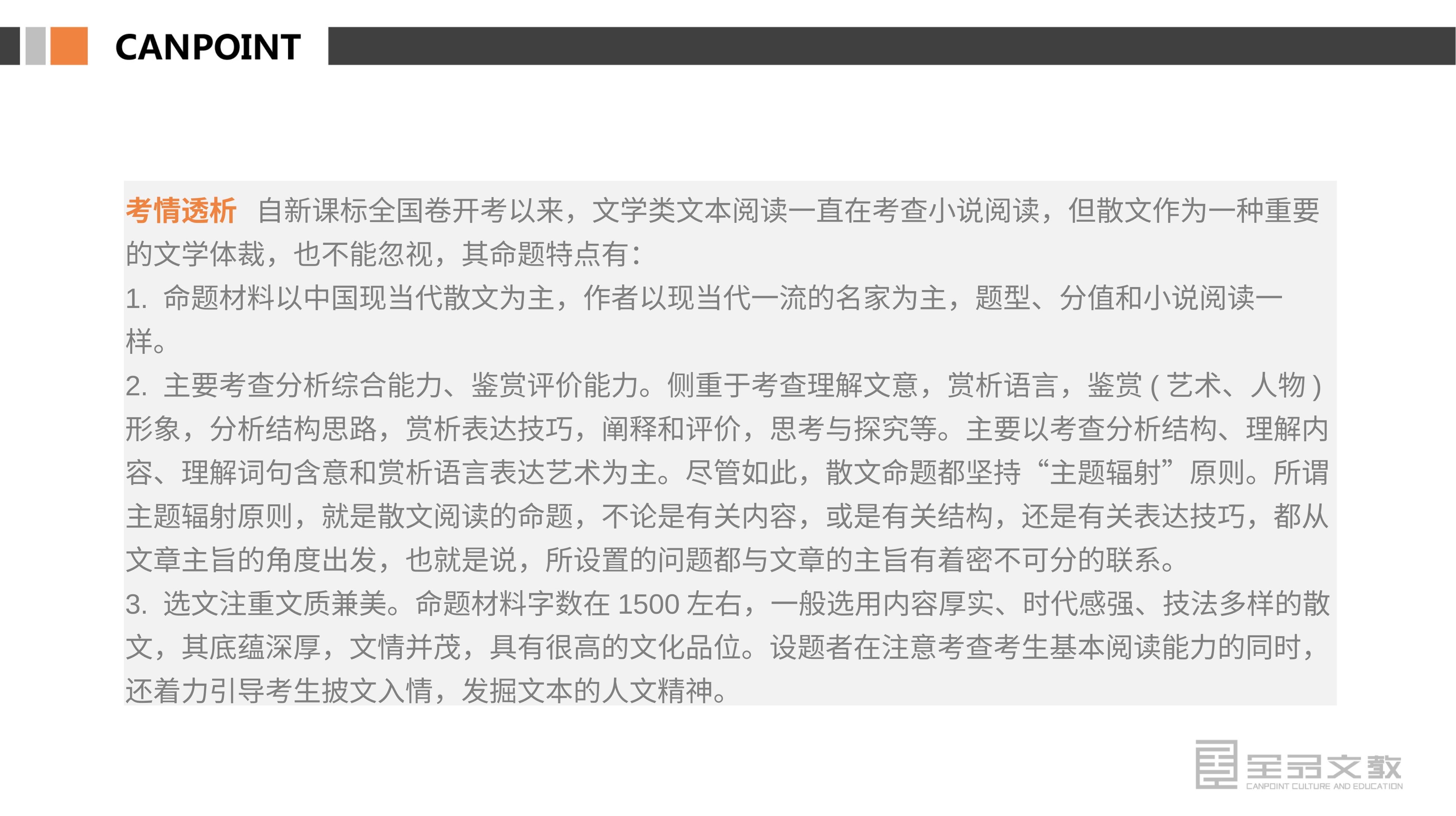

考情透析   自新课标全国卷开考以来，文学类文本阅读一直在考查小说阅读，但散文作为一种重要的文学体裁，也不能忽视，其命题特点有：
1. 命题材料以中国现当代散文为主，作者以现当代一流的名家为主，题型、分值和小说阅读一样。
2. 主要考查分析综合能力、鉴赏评价能力。侧重于考查理解文意，赏析语言，鉴赏(艺术、人物)形象，分析结构思路，赏析表达技巧，阐释和评价，思考与探究等。主要以考查分析结构、理解内容、理解词句含意和赏析语言表达艺术为主。尽管如此，散文命题都坚持“主题辐射”原则。所谓主题辐射原则，就是散文阅读的命题，不论是有关内容，或是有关结构，还是有关表达技巧，都从文章主旨的角度出发，也就是说，所设置的问题都与文章的主旨有着密不可分的联系。
3. 选文注重文质兼美。命题材料字数在1500左右，一般选用内容厚实、时代感强、技法多样的散文，其底蕴深厚，文情并茂，具有很高的文化品位。设题者在注意考查考生基本阅读能力的同时，还着力引导考生披文入情，发掘文本的人文精神。